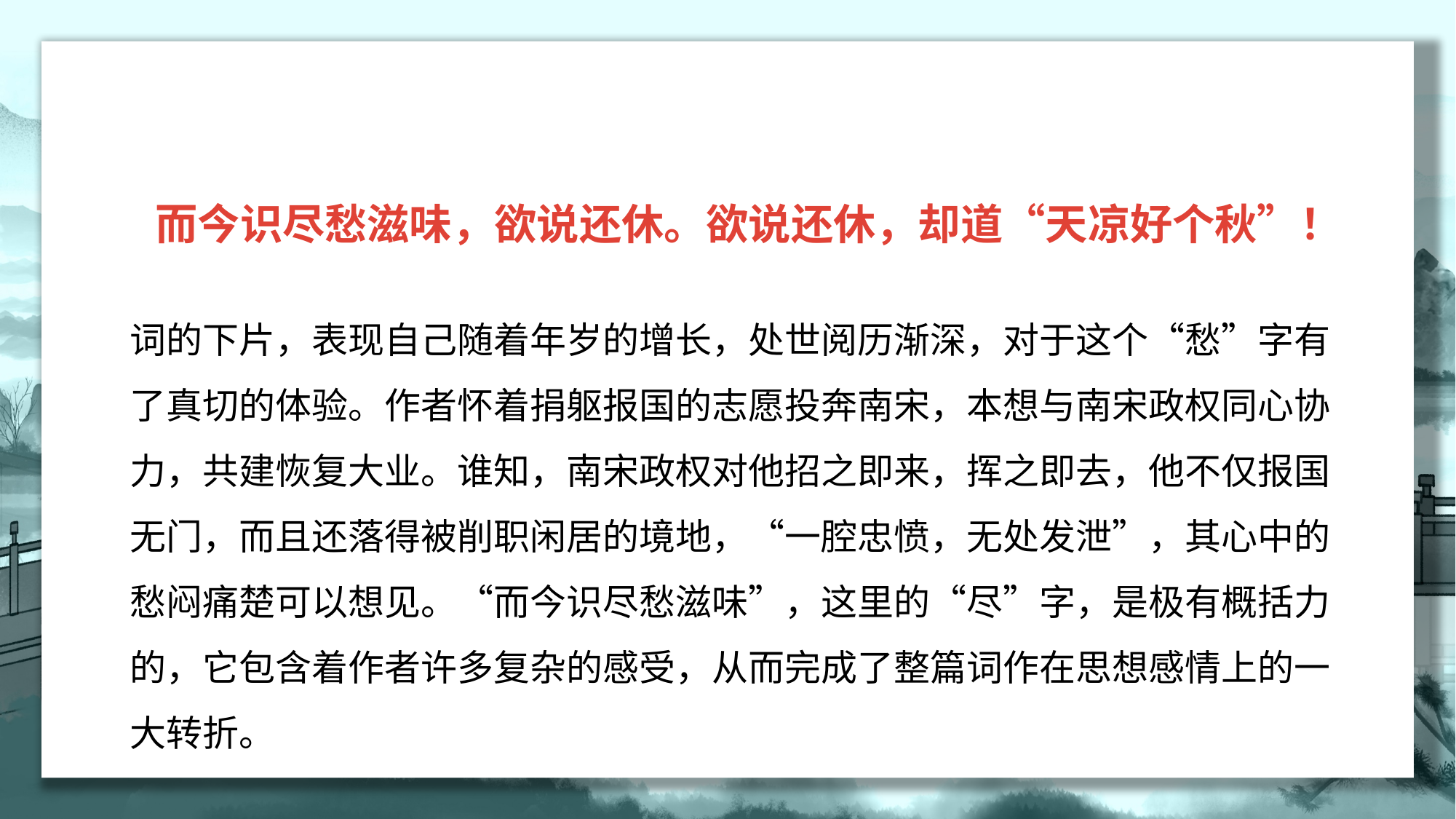

而今识尽愁滋味，欲说还休。欲说还休，却道“天凉好个秋”！
词的下片，表现自己随着年岁的增长，处世阅历渐深，对于这个“愁”字有了真切的体验。作者怀着捐躯报国的志愿投奔南宋，本想与南宋政权同心协力，共建恢复大业。谁知，南宋政权对他招之即来，挥之即去，他不仅报国无门，而且还落得被削职闲居的境地，“一腔忠愤，无处发泄”，其心中的愁闷痛楚可以想见。“而今识尽愁滋味”，这里的“尽”字，是极有概括力的，它包含着作者许多复杂的感受，从而完成了整篇词作在思想感情上的一大转折。